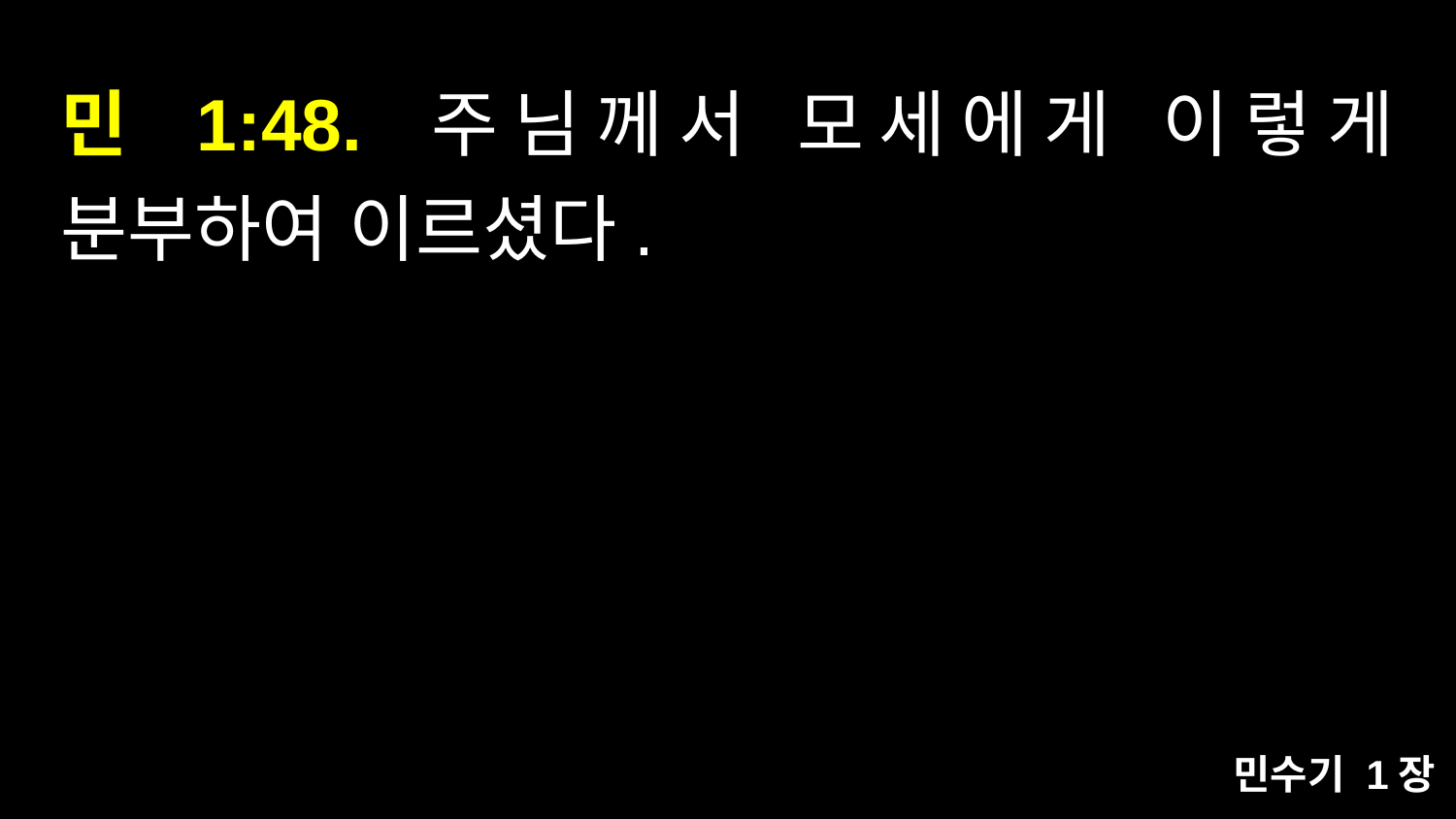

# 민 1:48. 주님께서 모세에게 이렇게 분부하여 이르셨다.
민수기 1장